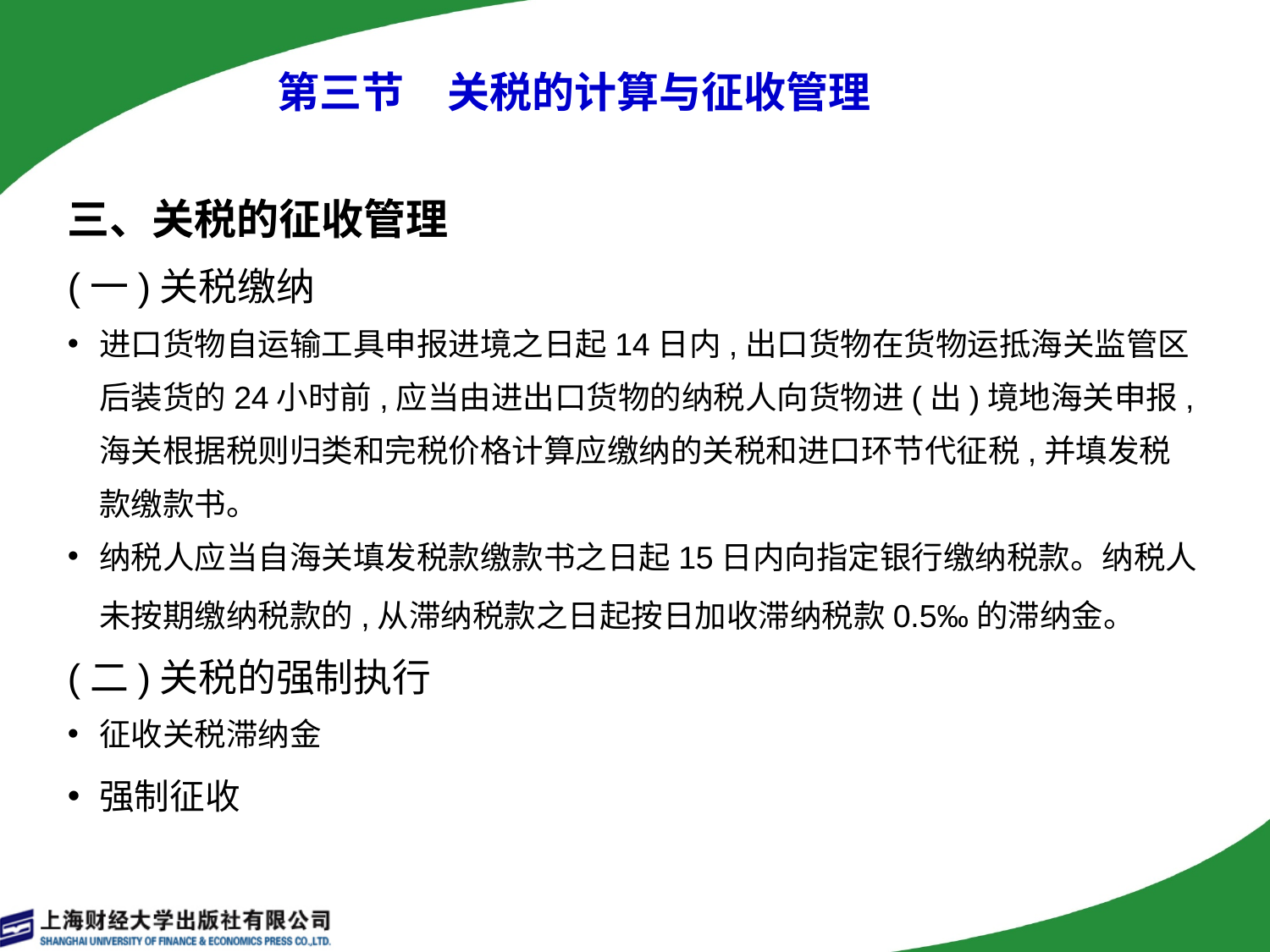

第三节　关税的计算与征收管理
三、关税的征收管理
(一)关税缴纳
进口货物自运输工具申报进境之日起14日内,出口货物在货物运抵海关监管区后装货的24小时前,应当由进出口货物的纳税人向货物进(出)境地海关申报,海关根据税则归类和完税价格计算应缴纳的关税和进口环节代征税,并填发税款缴款书。
纳税人应当自海关填发税款缴款书之日起15日内向指定银行缴纳税款。纳税人未按期缴纳税款的,从滞纳税款之日起按日加收滞纳税款0.5‰的滞纳金。
(二)关税的强制执行
征收关税滞纳金
强制征收